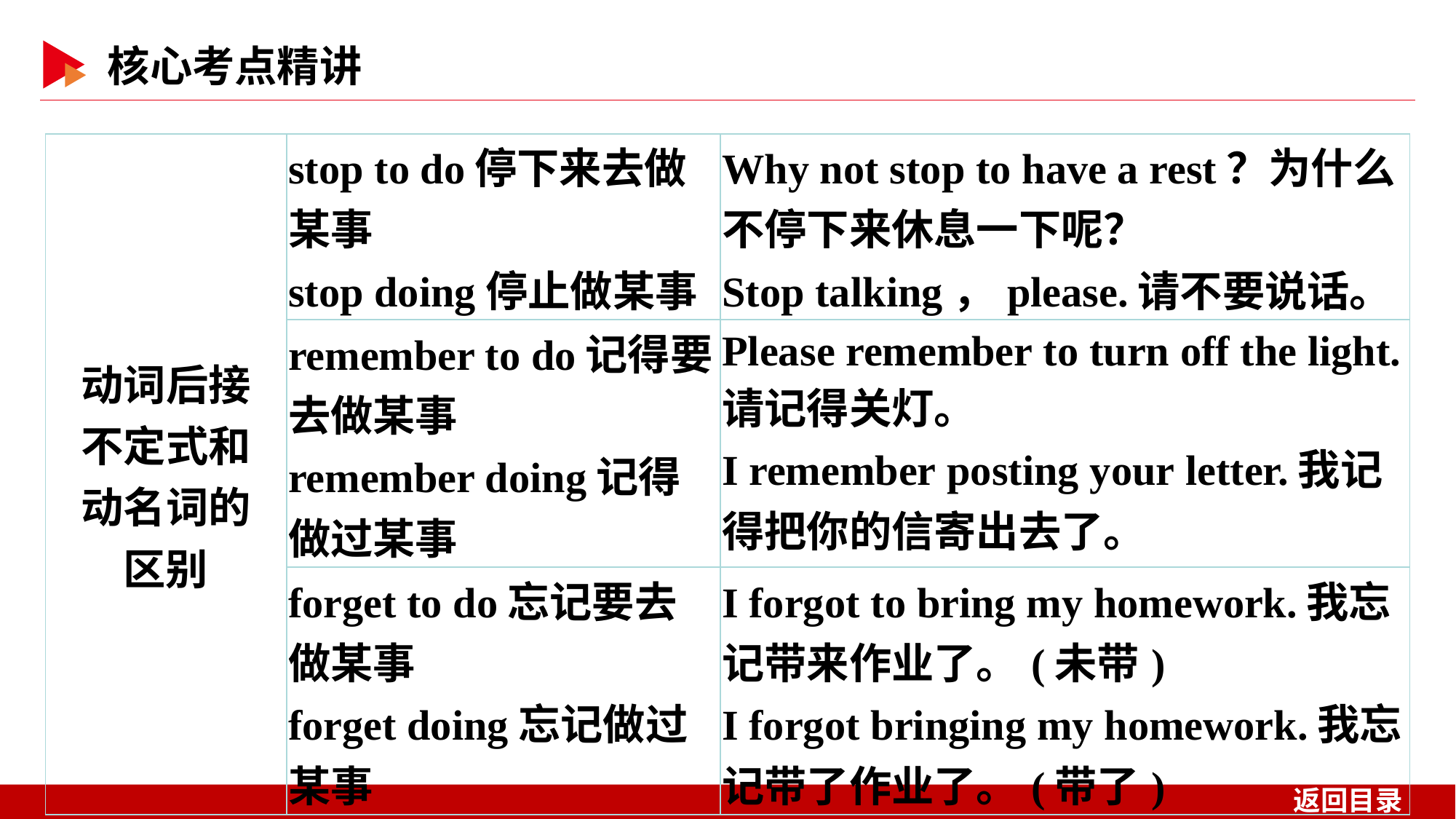

| 动词后接 不定式和 动名词的 区别 | stop to do停下来去做某事 stop doing停止做某事 | Why not stop to have a rest？为什么不停下来休息一下呢？ Stop talking，please.请不要说话。 |
| --- | --- | --- |
|  | remember to do记得要去做某事 remember doing记得做过某事 | Please remember to turn off the light.请记得关灯。 I remember posting your letter.我记得把你的信寄出去了。 |
|  | forget to do忘记要去做某事 forget doing忘记做过某事 | I forgot to bring my homework.我忘记带来作业了。(未带) I forgot bringing my homework.我忘记带了作业了。(带了) |